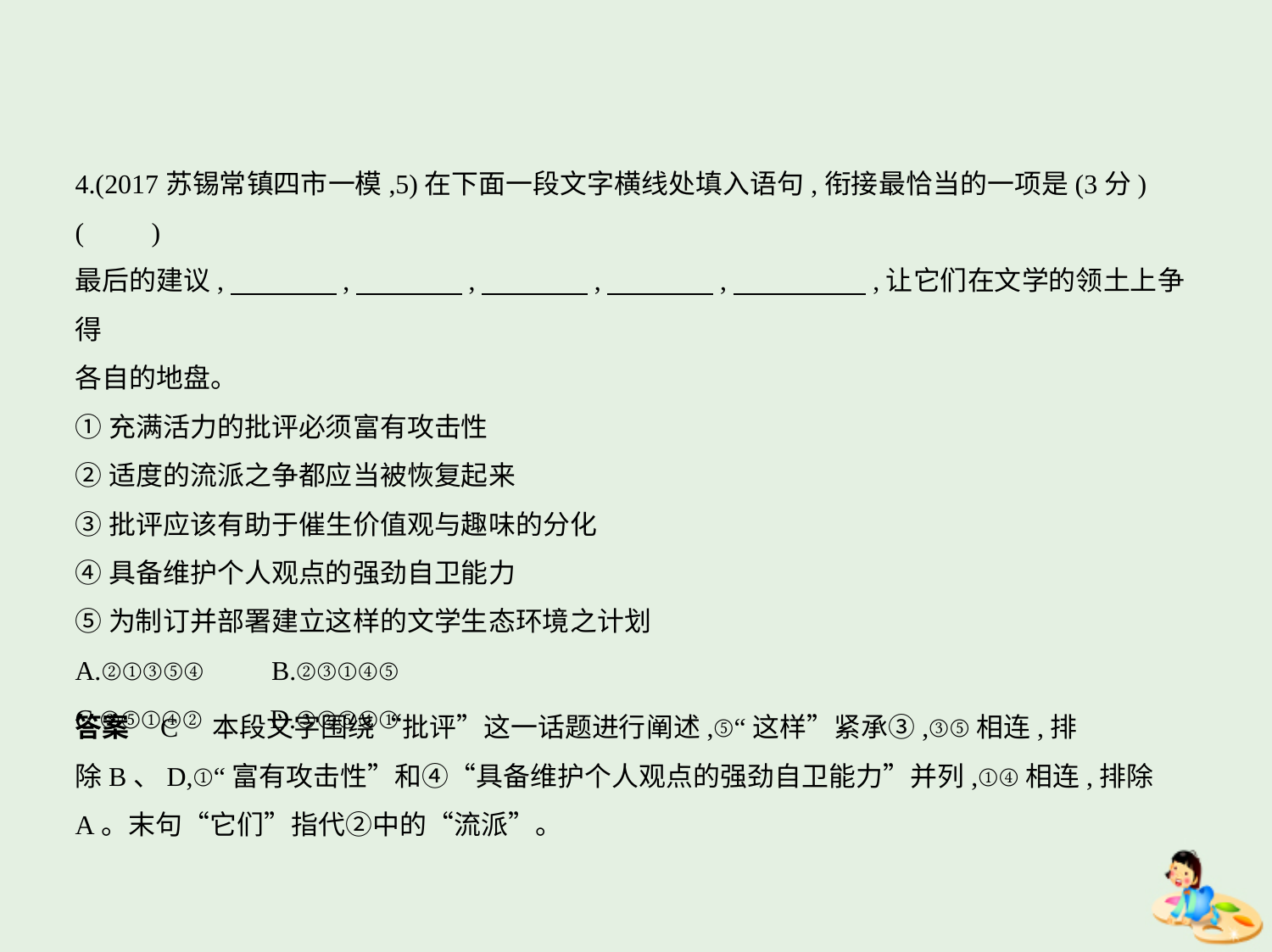

4.(2017苏锡常镇四市一模,5)在下面一段文字横线处填入语句,衔接最恰当的一项是(3分)
(　　)
最后的建议,　　　    ,　　　    ,　　　    ,　　　    ,　　　　    ,让它们在文学的领土上争得
各自的地盘。
①充满活力的批评必须富有攻击性
②适度的流派之争都应当被恢复起来
③批评应该有助于催生价值观与趣味的分化
④具备维护个人观点的强劲自卫能力
⑤为制订并部署建立这样的文学生态环境之计划
A.②①③⑤④　　B.②③①④⑤
C.③⑤①④②　　D.③②⑤④①
答案    C　本段文字围绕“批评”这一话题进行阐述,⑤“这样”紧承③,③⑤相连,排
除B、D,①“富有攻击性”和④“具备维护个人观点的强劲自卫能力”并列,①④相连,排除
A。末句“它们”指代②中的“流派”。